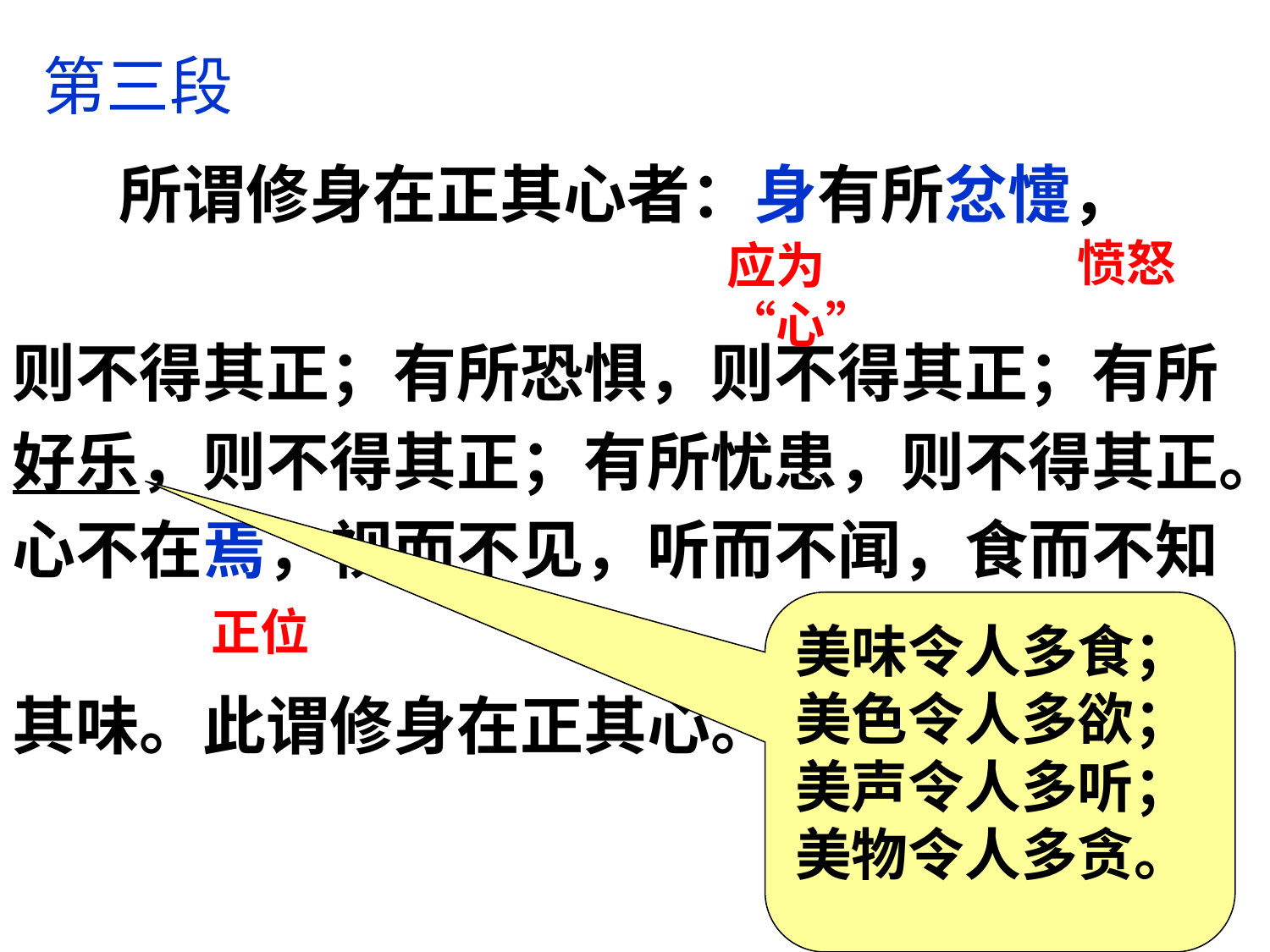

第三段
     所谓修身在正其心者：身有所忿懥，

则不得其正；有所恐惧，则不得其正；有所好乐，则不得其正；有所忧患，则不得其正。心不在焉，视而不见，听而不闻，食而不知

其味。此谓修身在正其心。
愤怒
应为“心”
美味令人多食；
美色令人多欲；
美声令人多听；
美物令人多贪。
正位